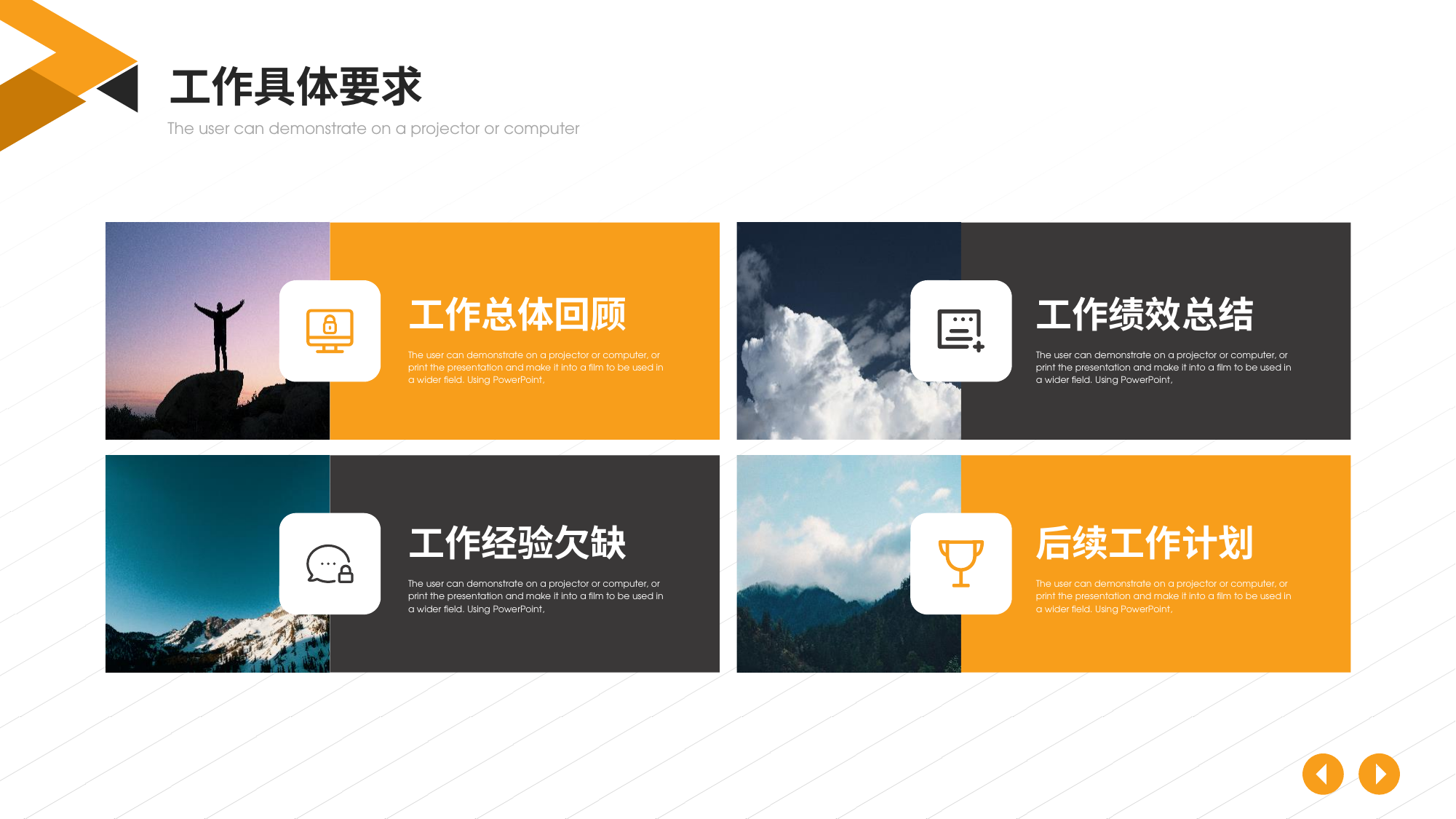

工作具体要求
The user can demonstrate on a projector or computer

工作总体回顾
The user can demonstrate on a projector or computer, or print the presentation and make it into a film to be used in a wider field. Using PowerPoint,

工作绩效总结
The user can demonstrate on a projector or computer, or print the presentation and make it into a film to be used in a wider field. Using PowerPoint,

工作经验欠缺
The user can demonstrate on a projector or computer, or print the presentation and make it into a film to be used in a wider field. Using PowerPoint,

后续工作计划
The user can demonstrate on a projector or computer, or print the presentation and make it into a film to be used in a wider field. Using PowerPoint,